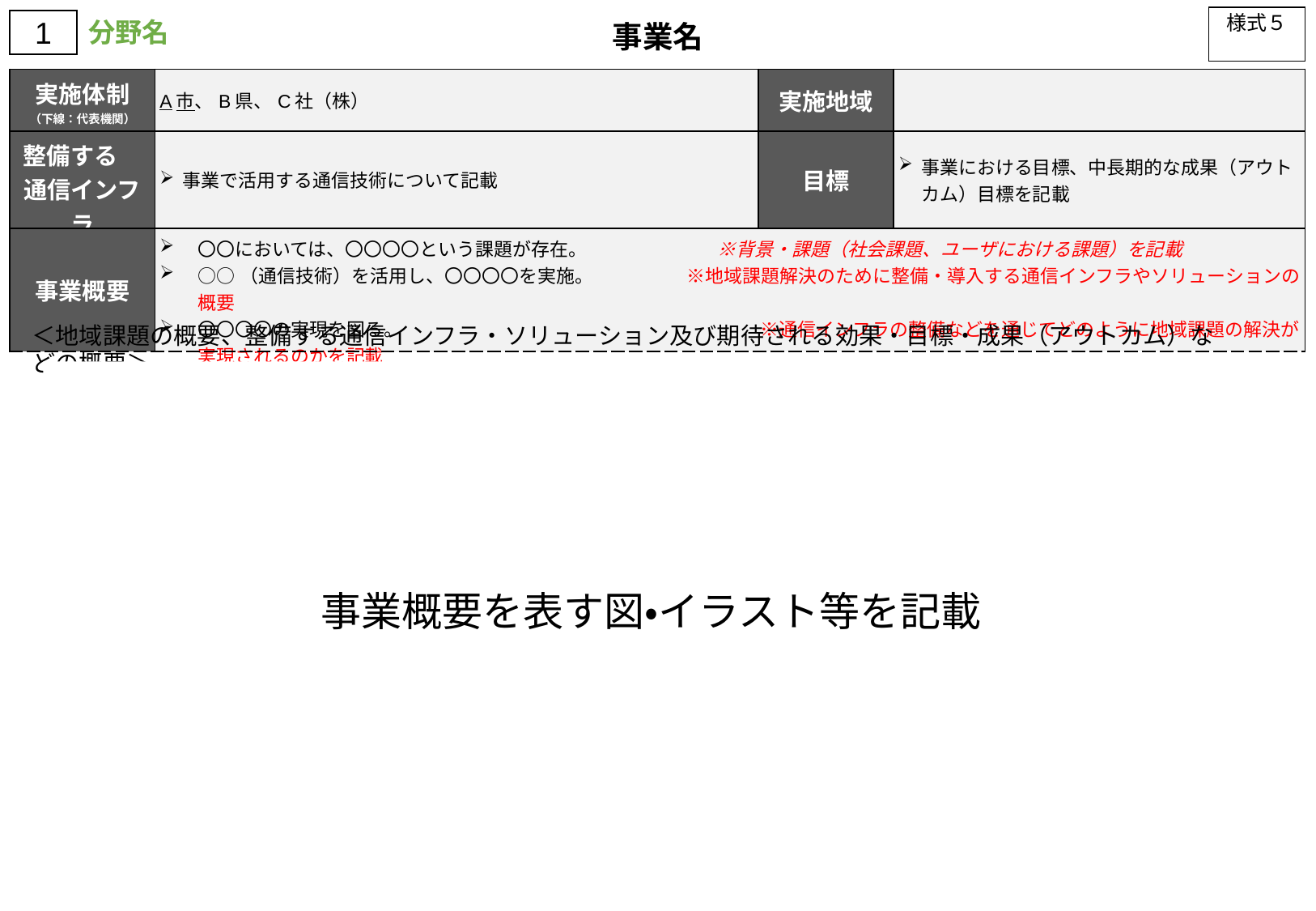

様式５
分野名
1
事業名
| 実施体制 （下線：代表機関） | A市、B県、C社（株） | 実施地域 |  |
| --- | --- | --- | --- |
| 整備する　通信インフラ | 事業で活用する通信技術について記載 | 目標 | 事業における目標、中長期的な成果（アウトカム）目標を記載 |
| 事業概要 | 〇〇においては、〇〇〇〇という課題が存在。　　　　　　　※背景・課題（社会課題、ユーザにおける課題）を記載 ○○（通信技術）を活用し、〇〇〇〇を実施。　　　　　※地域課題解決のために整備・導入する通信インフラやソリューションの概要 〇〇〇〇の実現を図る。　　　　　　　　　　　　　　　　　　　 ※通信インフラの整備などを通じてどのように地域課題の解決が実現されるのかを記載 |  |  |
＜地域課題の概要、整備する通信インフラ・ソリューション及び期待される効果・目標・成果（アウトカム）などの概要＞
事業概要を表す図・イラスト等を記載